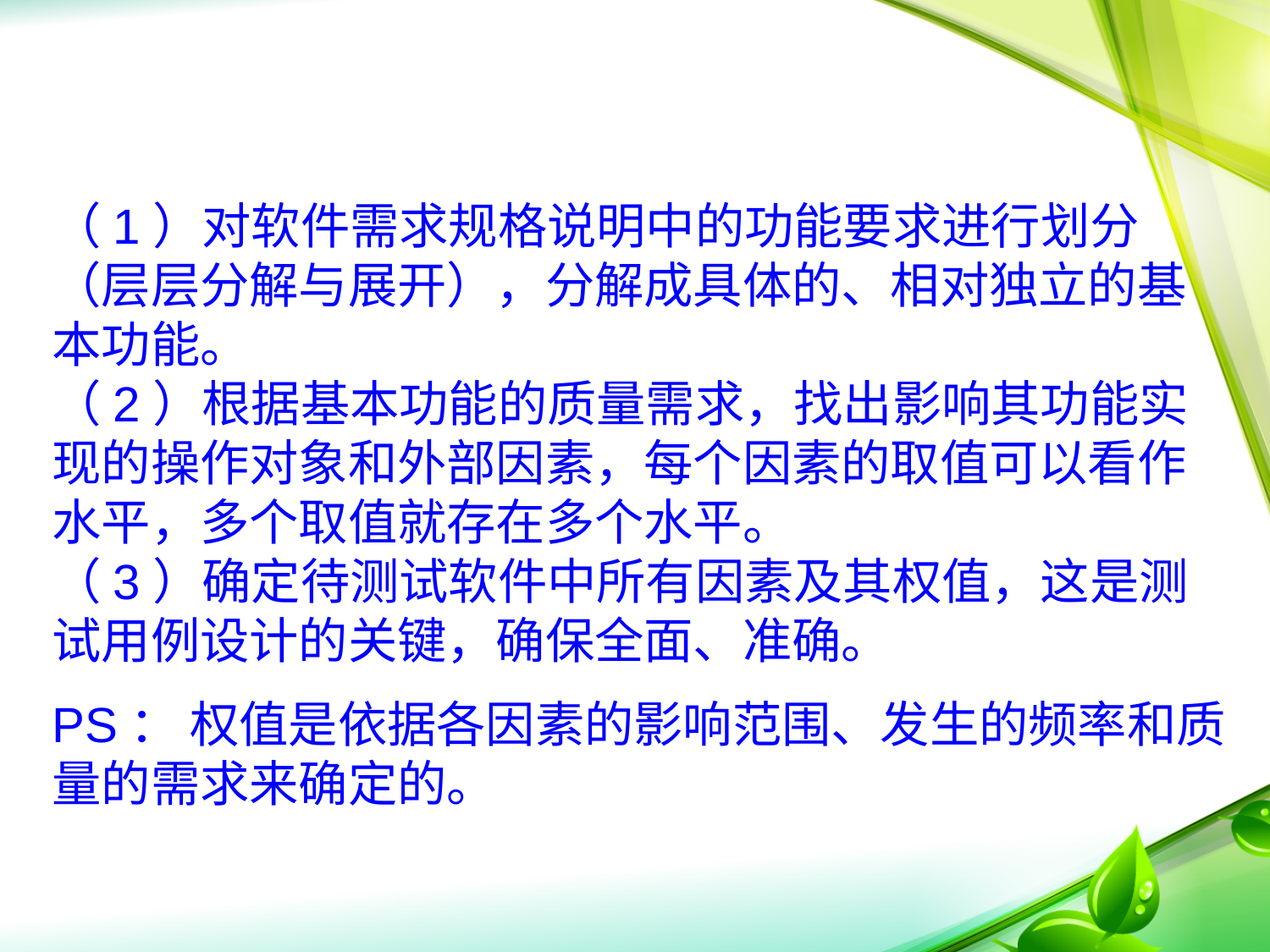

# 正交试验法设计步骤
（1）对软件需求规格说明中的功能要求进行划分（层层分解与展开），分解成具体的、相对独立的基本功能。
（2）根据基本功能的质量需求，找出影响其功能实现的操作对象和外部因素，每个因素的取值可以看作水平，多个取值就存在多个水平。
（3）确定待测试软件中所有因素及其权值，这是测试用例设计的关键，确保全面、准确。
PS： 权值是依据各因素的影响范围、发生的频率和质量的需求来确定的。